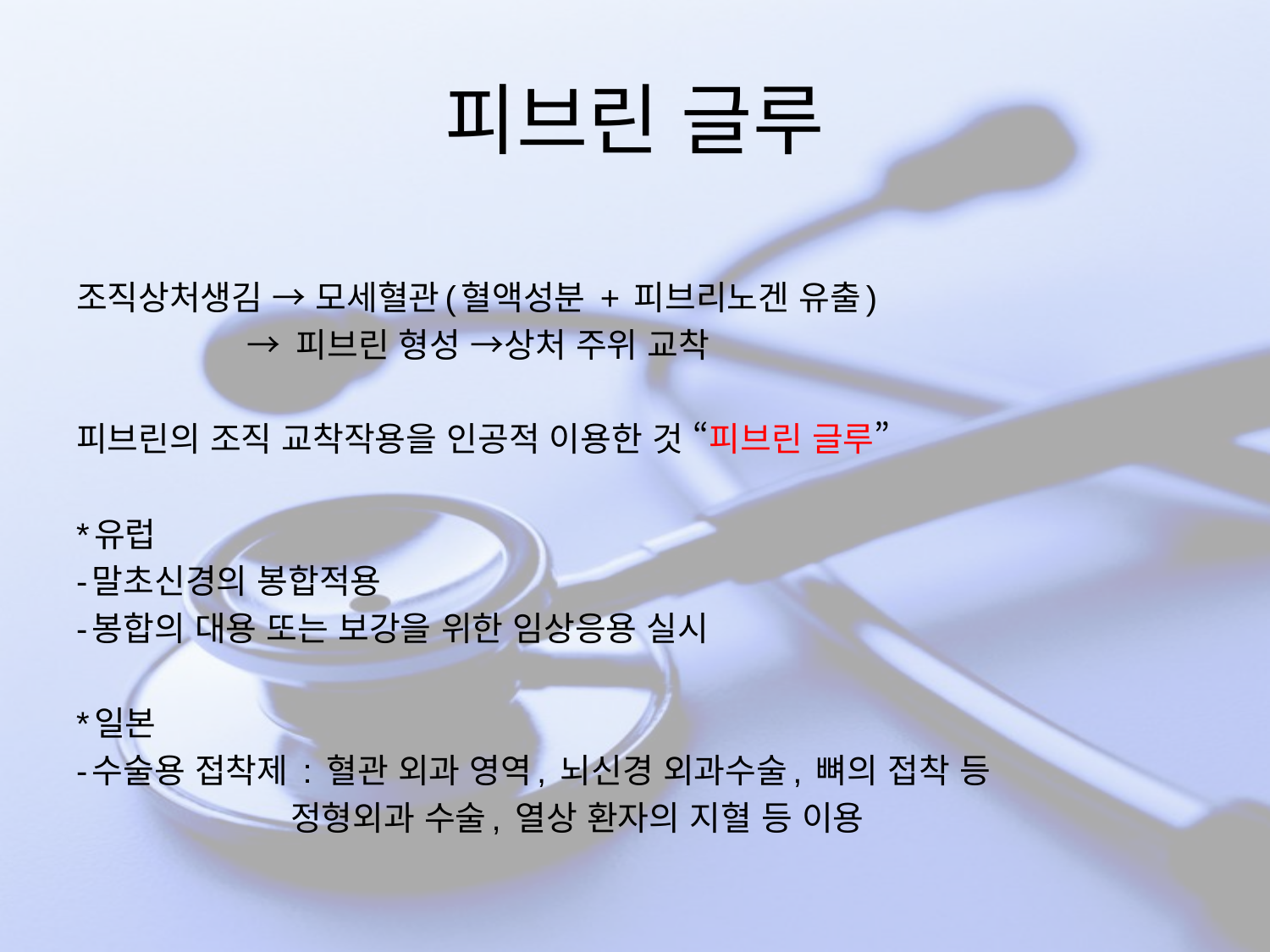

# 피브린 글루

조직상처생김 → 모세혈관(혈액성분 + 피브리노겐 유출)
                  → 피브린 형성 →상처 주위 교착

피브린의 조직 교착작용을 인공적 이용한 것 “피브린 글루”

*유럽
-말초신경의 봉합적용
-봉합의 대용 또는 보강을 위한 임상응용 실시

*일본
-수술용 접착제 : 혈관 외과 영역, 뇌신경 외과수술, 뼈의 접착 등
                      정형외과 수술, 열상 환자의 지혈 등 이용